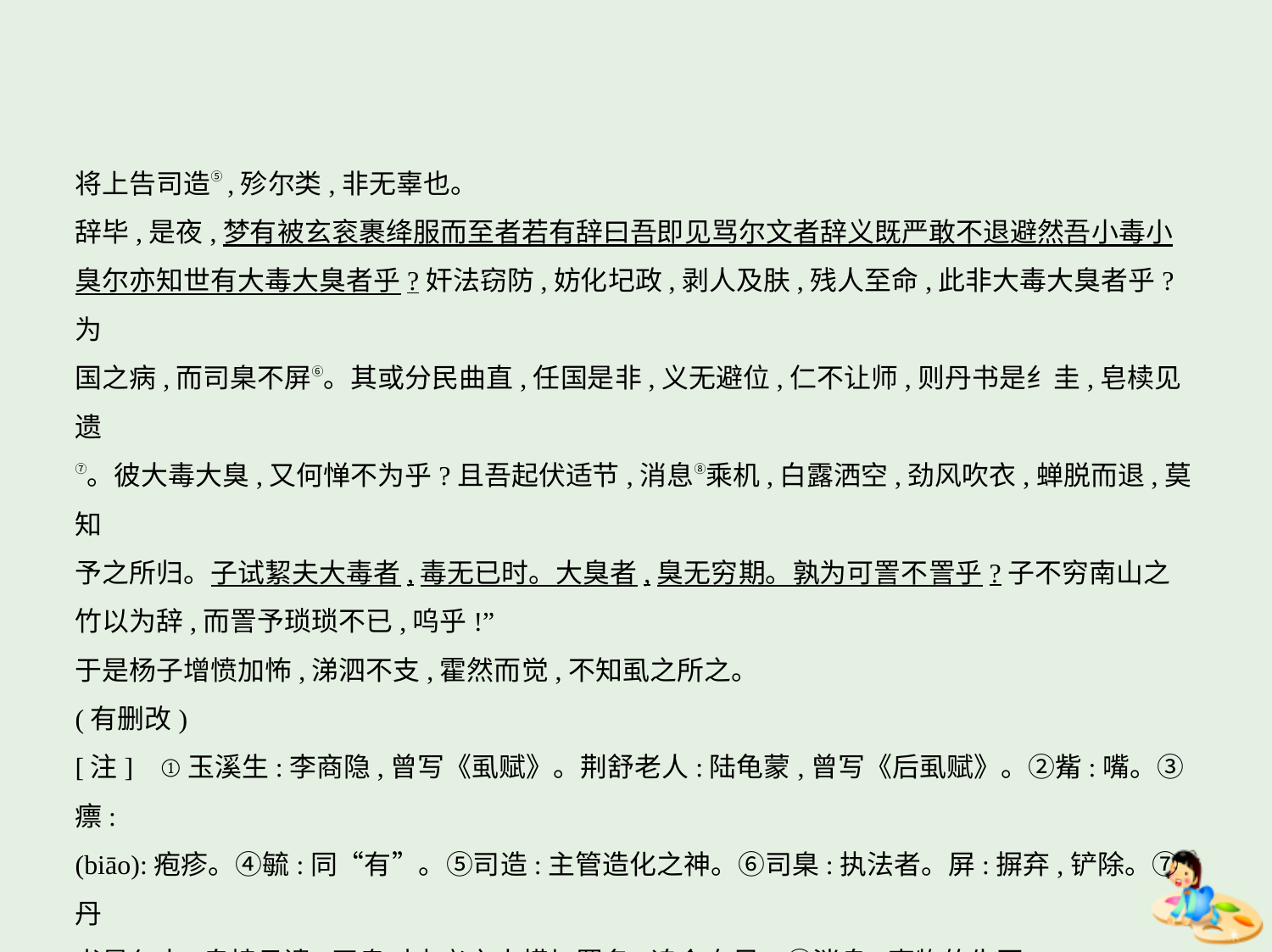

将上告司造⑤,殄尔类,非无辜也。
辞毕,是夜,梦有被玄衮裹绛服而至者若有辞曰吾即见骂尔文者辞义既严敢不退避然吾小毒小
臭尔亦知世有大毒大臭者乎?奸法窃防,妨化圮政,剥人及肤,残人至命,此非大毒大臭者乎?为
国之病,而司臬不屏⑥。其或分民曲直,任国是非,义无避位,仁不让师,则丹书是纟圭,皂椟见遗
⑦。彼大毒大臭,又何惮不为乎?且吾起伏适节,消息⑧乘机,白露洒空,劲风吹衣,蝉脱而退,莫知
予之所归。子试絜夫大毒者,毒无已时。大臭者,臭无穷期。孰为可詈不詈乎?子不穷南山之
竹以为辞,而詈予琐琐不已,呜乎!”
于是杨子增愤加怖,涕泗不支,霍然而觉,不知虱之所之。
(有删改)
[注]    ①玉溪生:李商隐,曾写《虱赋》。荆舒老人:陆龟蒙,曾写《后虱赋》。②觜:嘴。③瘭:
(biāo):疱疹。④毓:同“有”。⑤司造:主管造化之神。⑥司臬:执法者。屏:摒弃,铲除。⑦丹
书是纟圭,皂椟见遗:司臬对忠义之士横加罪名,追令自尽。⑧消息:事物的生灭。